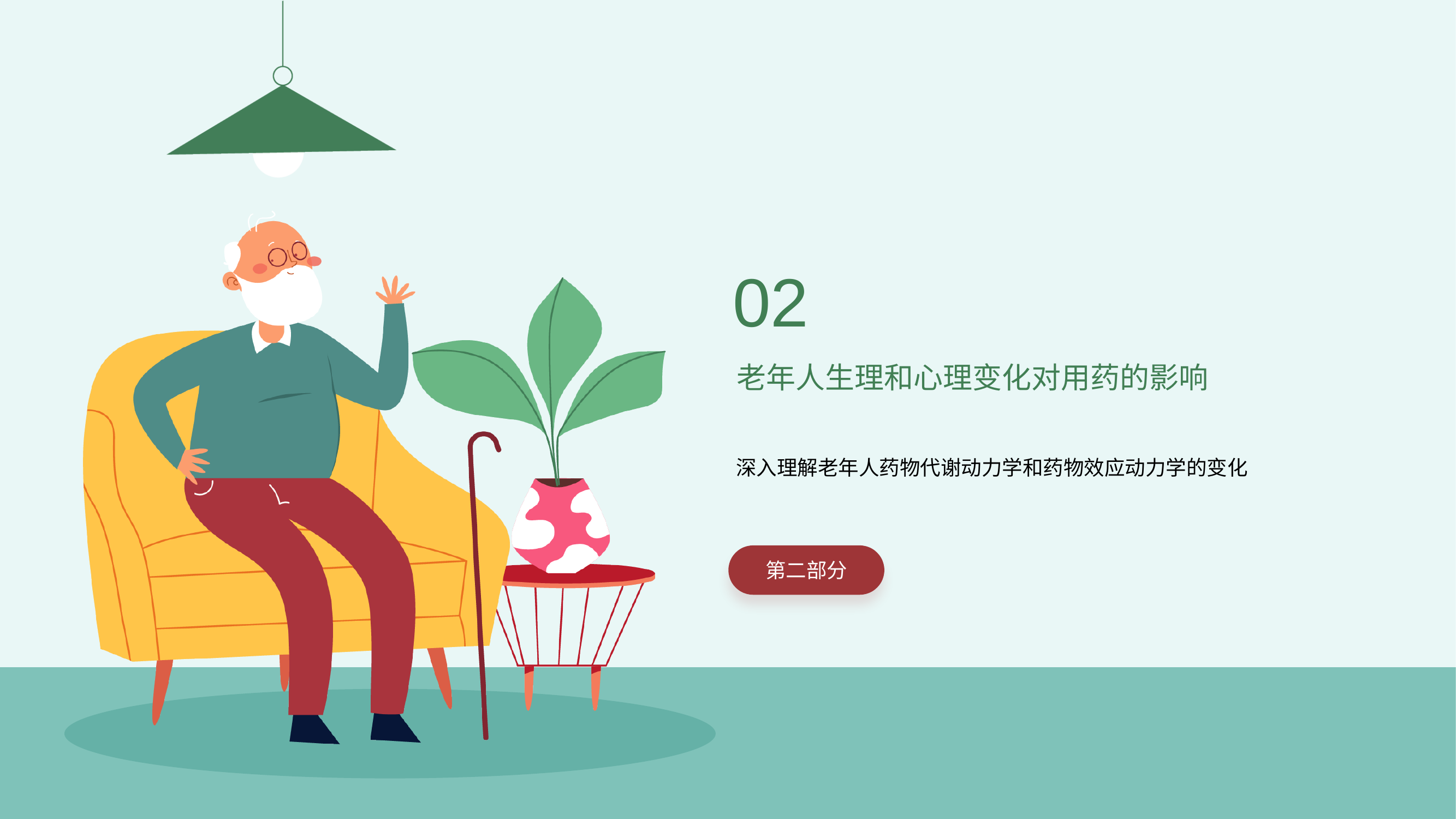

02
老年人生理和心理变化对用药的影响

第二部分
深入理解老年人药物代谢动力学和药物效应动力学的变化